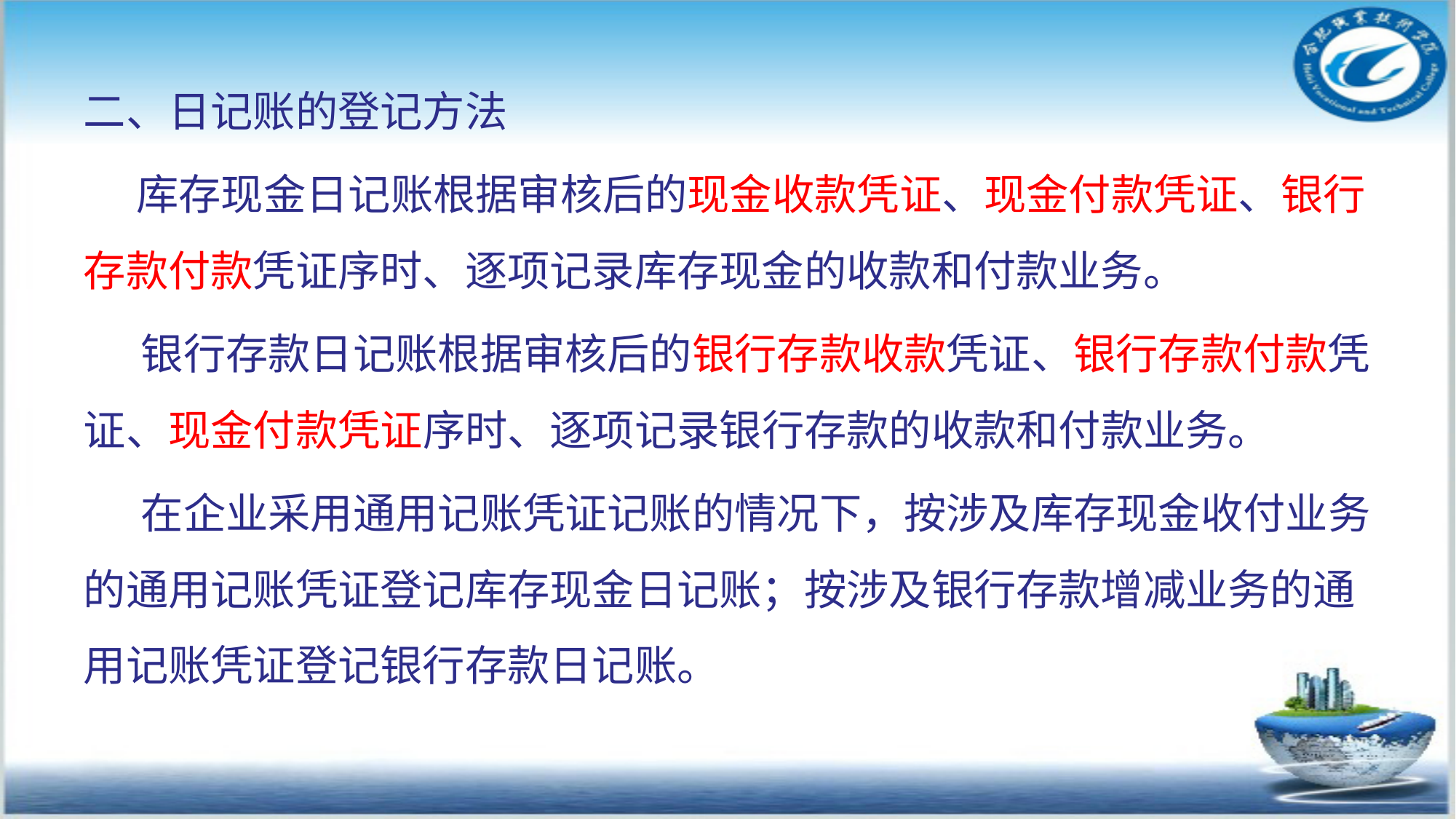

二、日记账的登记方法
      库存现金日记账根据审核后的现金收款凭证、现金付款凭证、银行存款付款凭证序时、逐项记录库存现金的收款和付款业务。
     银行存款日记账根据审核后的银行存款收款凭证、银行存款付款凭证、现金付款凭证序时、逐项记录银行存款的收款和付款业务。
     在企业采用通用记账凭证记账的情况下，按涉及库存现金收付业务的通用记账凭证登记库存现金日记账；按涉及银行存款增减业务的通用记账凭证登记银行存款日记账。
7